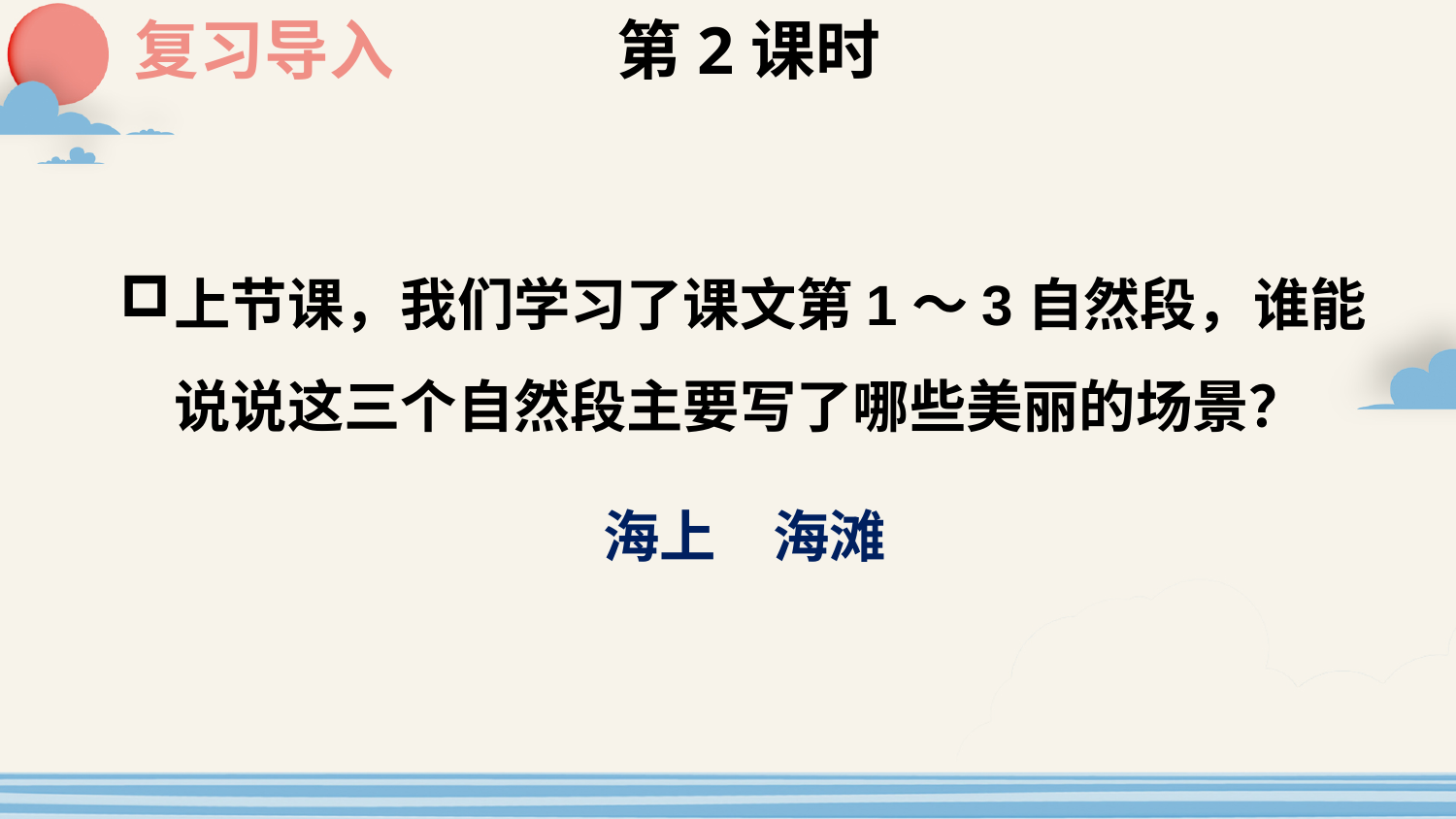

复习导入
第2课时
上节课，我们学习了课文第1～3自然段，谁能说说这三个自然段主要写了哪些美丽的场景？
海上　海滩